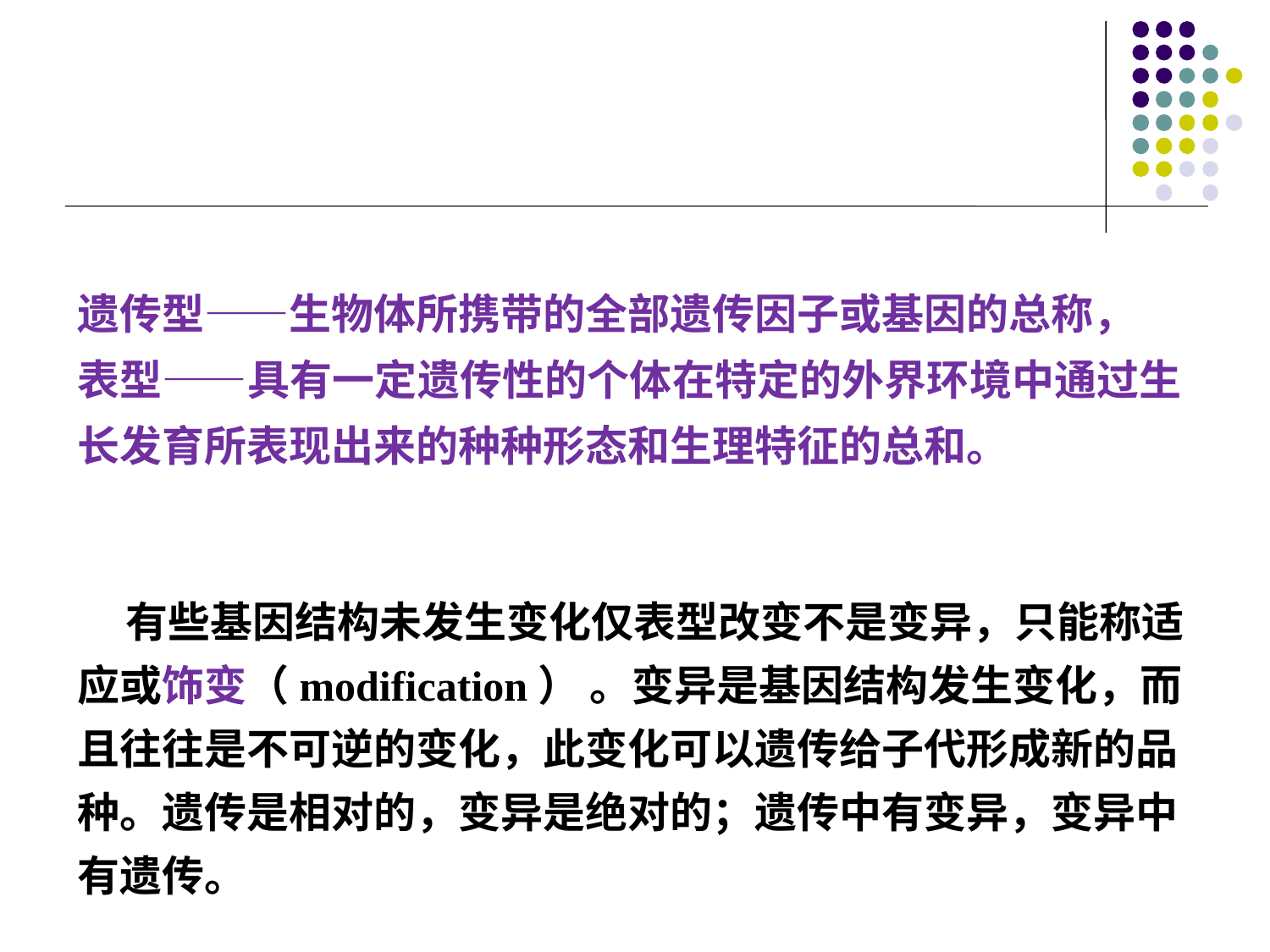

遗传型——生物体所携带的全部遗传因子或基因的总称，
表型——具有一定遗传性的个体在特定的外界环境中通过生长发育所表现出来的种种形态和生理特征的总和。
    有些基因结构未发生变化仅表型改变不是变异，只能称适应或饰变（modification） 。变异是基因结构发生变化，而且往往是不可逆的变化，此变化可以遗传给子代形成新的品种。遗传是相对的，变异是绝对的；遗传中有变异，变异中有遗传。